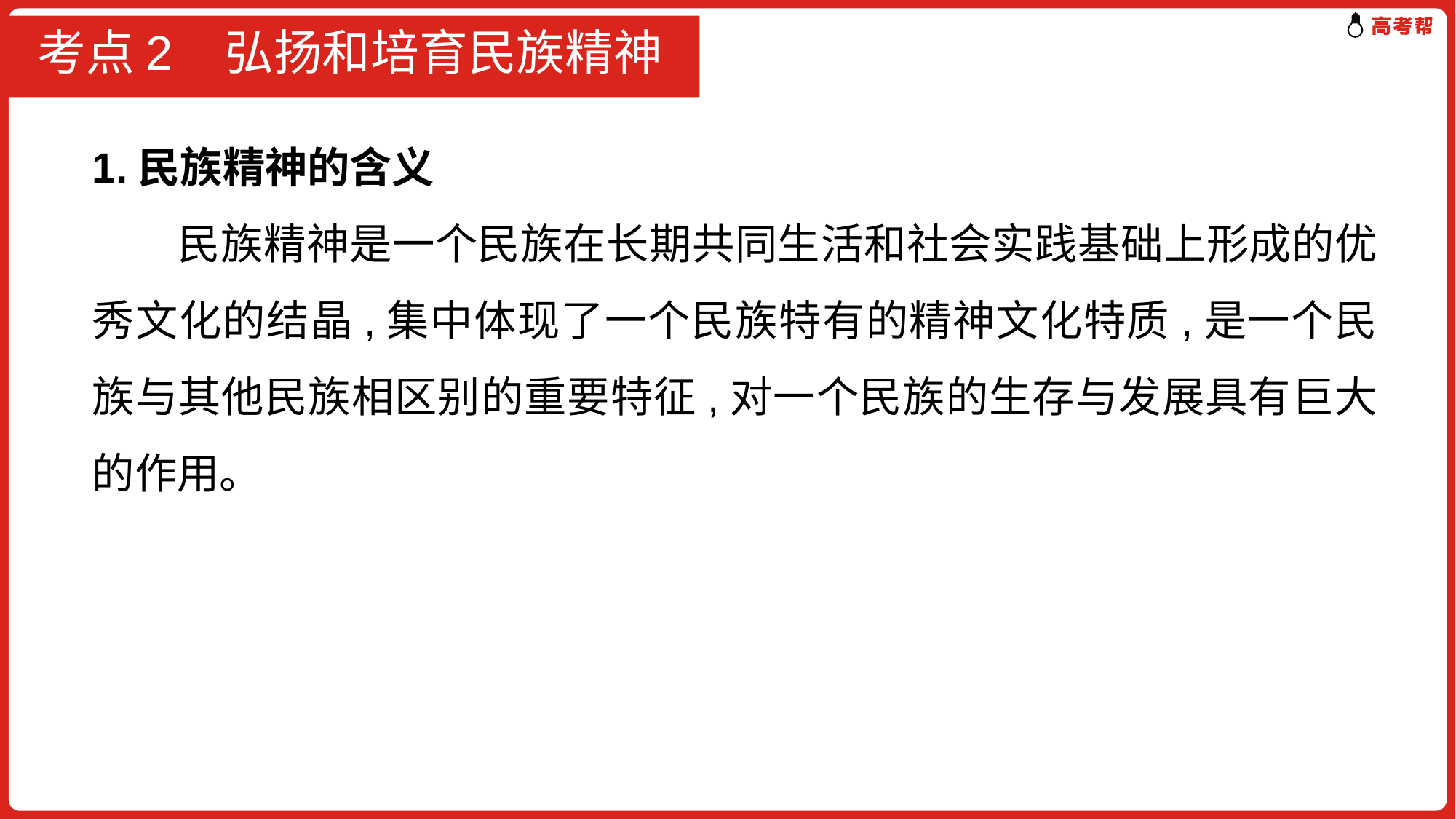

# 考点2   弘扬和培育民族精神
1.民族精神的含义
　　民族精神是一个民族在长期共同生活和社会实践基础上形成的优秀文化的结晶,集中体现了一个民族特有的精神文化特质,是一个民族与其他民族相区别的重要特征,对一个民族的生存与发展具有巨大的作用。